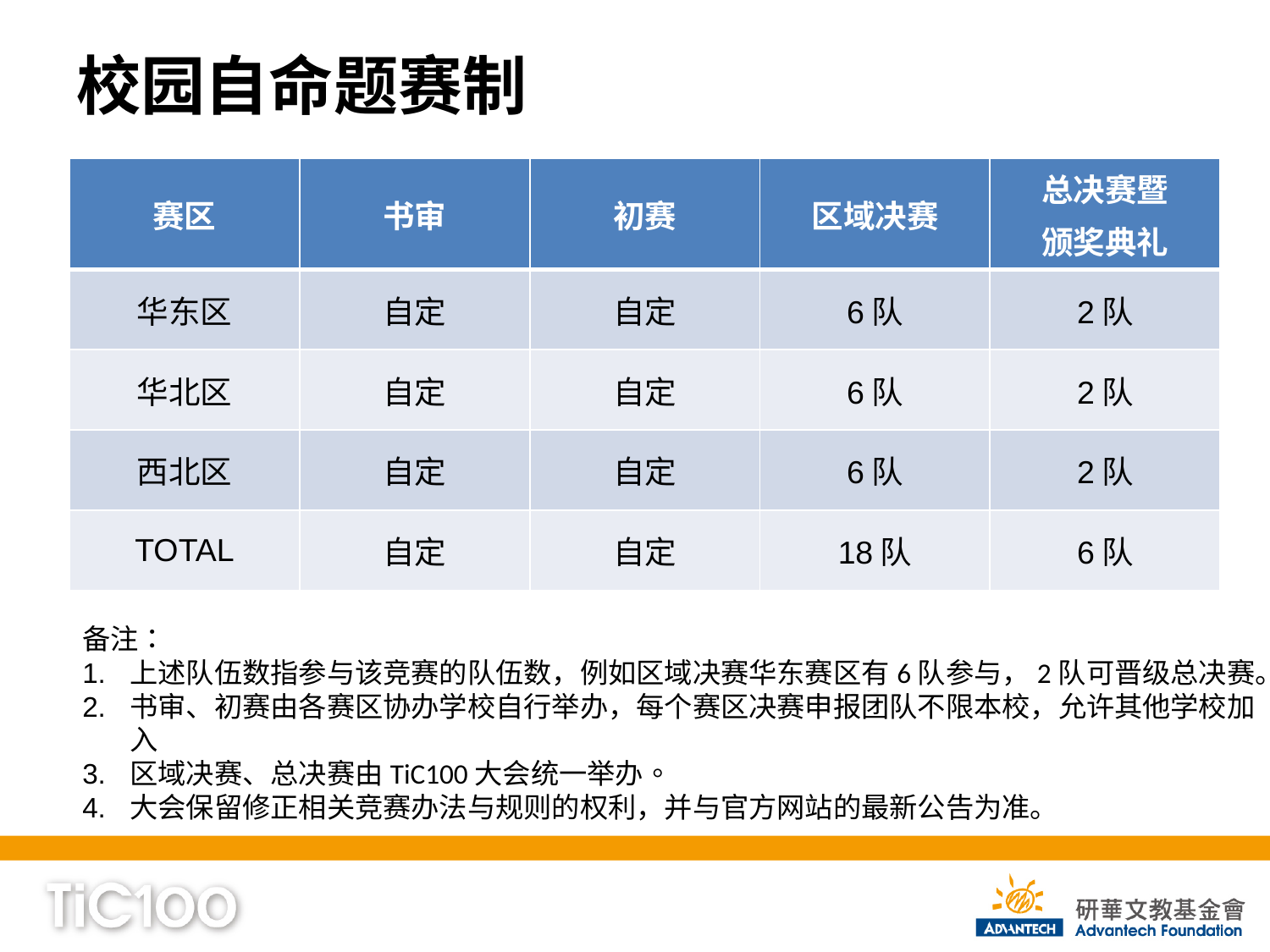

# 校园自命题赛制
| 赛区 | 书审 | 初赛 | 区域决赛 | 总决赛暨 颁奖典礼 |
| --- | --- | --- | --- | --- |
| 华东区 | 自定 | 自定 | 6队 | 2队 |
| 华北区 | 自定 | 自定 | 6队 | 2队 |
| 西北区 | 自定 | 自定 | 6队 | 2队 |
| TOTAL | 自定 | 自定 | 18队 | 6队 |
备注：
上述队伍数指参与该竞赛的队伍数，例如区域决赛华东赛区有6队参与，2队可晋级总决赛。
书审、初赛由各赛区协办学校自行举办，每个赛区决赛申报团队不限本校，允许其他学校加入
区域决赛、总决赛由TiC100大会统一举办。
大会保留修正相关竞赛办法与规则的权利，并与官方网站的最新公告为准。